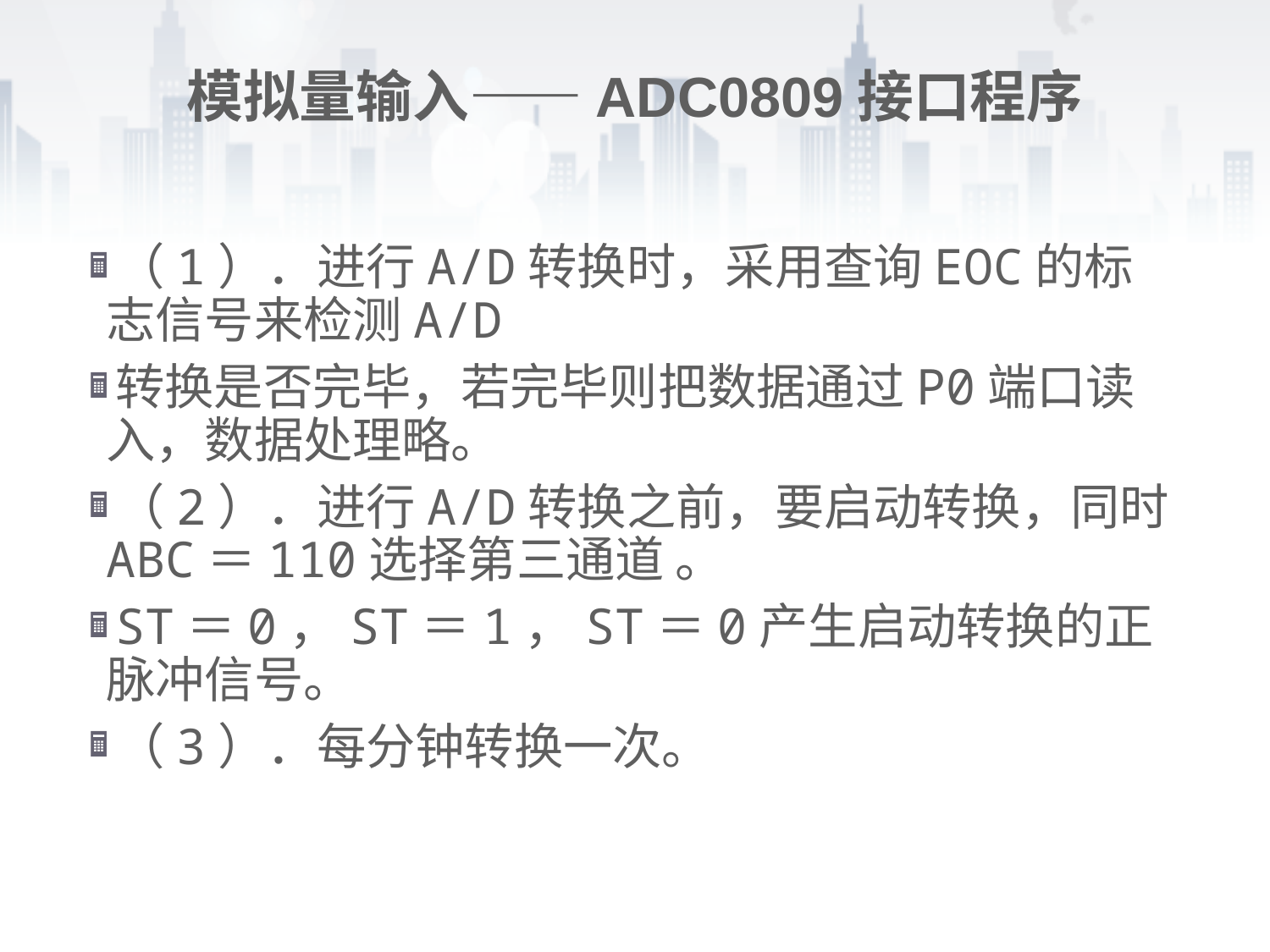

# 模拟量输入——ADC0809接口程序

（1）．进行A/D转换时，采用查询EOC的标志信号来检测A/D
转换是否完毕，若完毕则把数据通过P0端口读入，数据处理略。
（2）．进行A/D转换之前，要启动转换，同时ABC＝110选择第三通道 。
ST＝0，ST＝1，ST＝0产生启动转换的正脉冲信号。
（3）．每分钟转换一次。